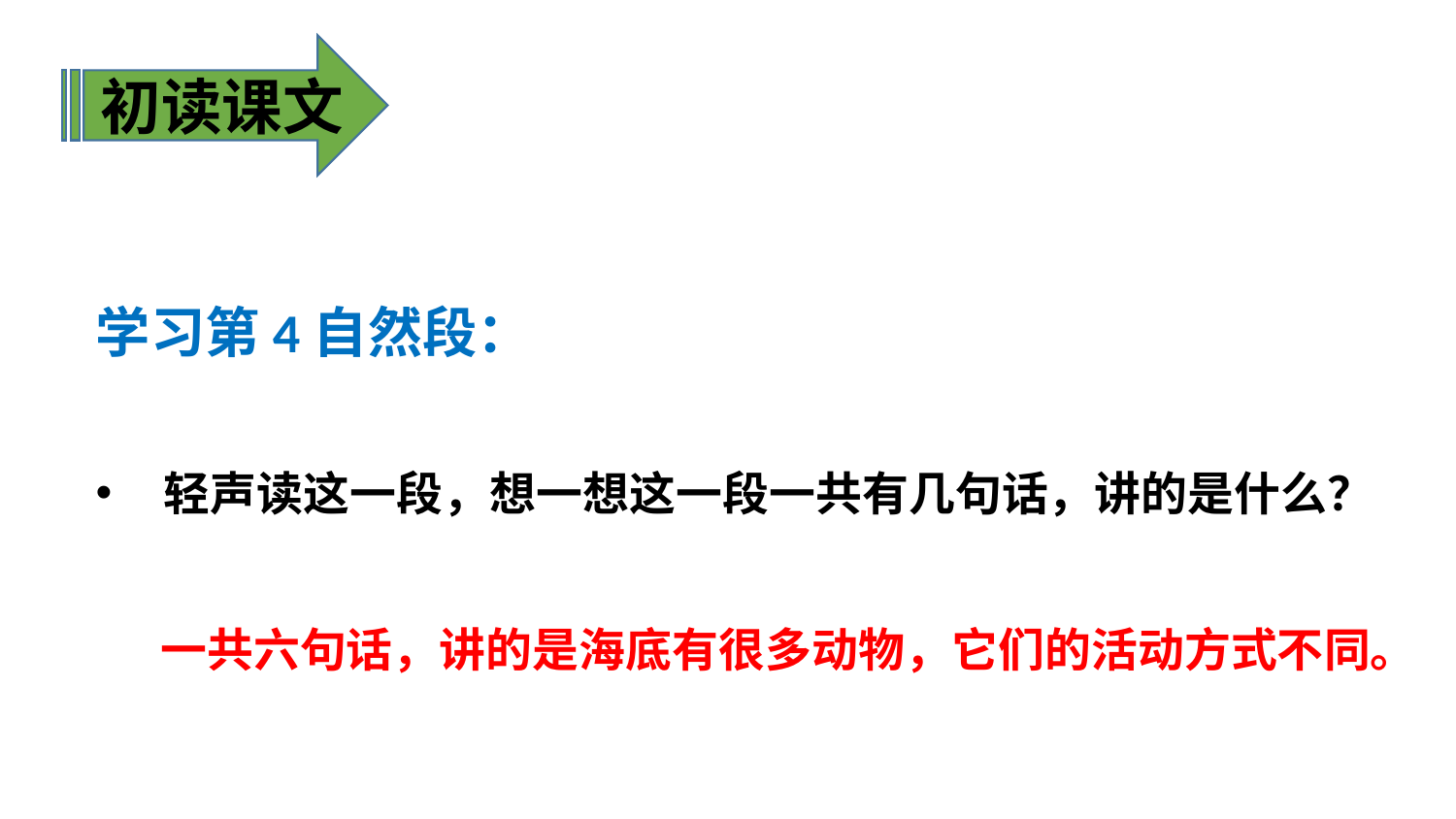

初读课文
学习第4自然段：
轻声读这一段，想一想这一段一共有几句话，讲的是什么？
     一共六句话，讲的是海底有很多动物，它们的活动方式不同。